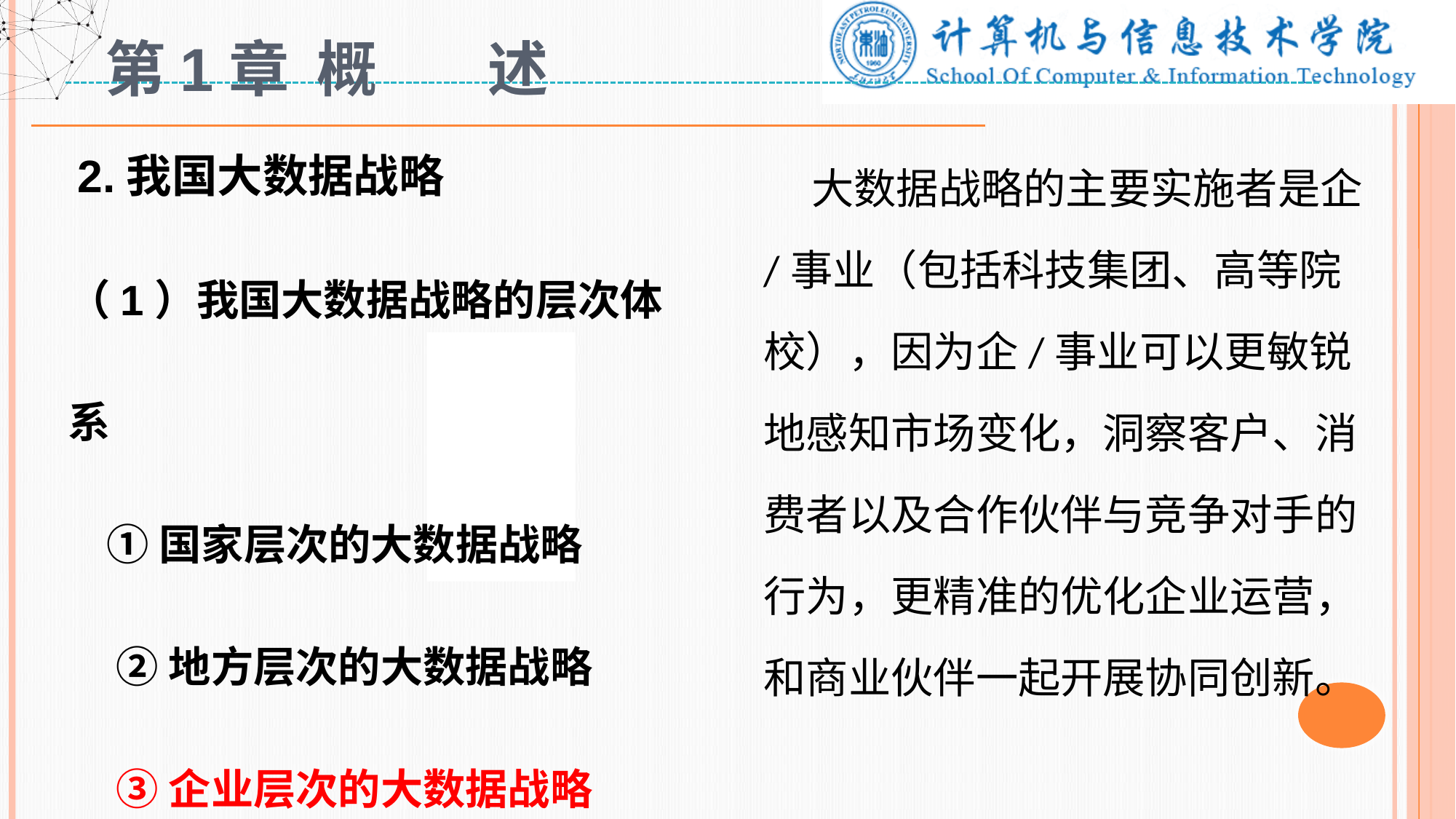

# 第1章  概        述
 2.我国大数据战略
（1）我国大数据战略的层次体系
    ①国家层次的大数据战略
     ②地方层次的大数据战略
     ③企业层次的大数据战略

      大数据战略的主要实施者是企/事业（包括科技集团、高等院校），因为企/事业可以更敏锐地感知市场变化，洞察客户、消费者以及合作伙伴与竞争对手的行为，更精准的优化企业运营，和商业伙伴一起开展协同创新。